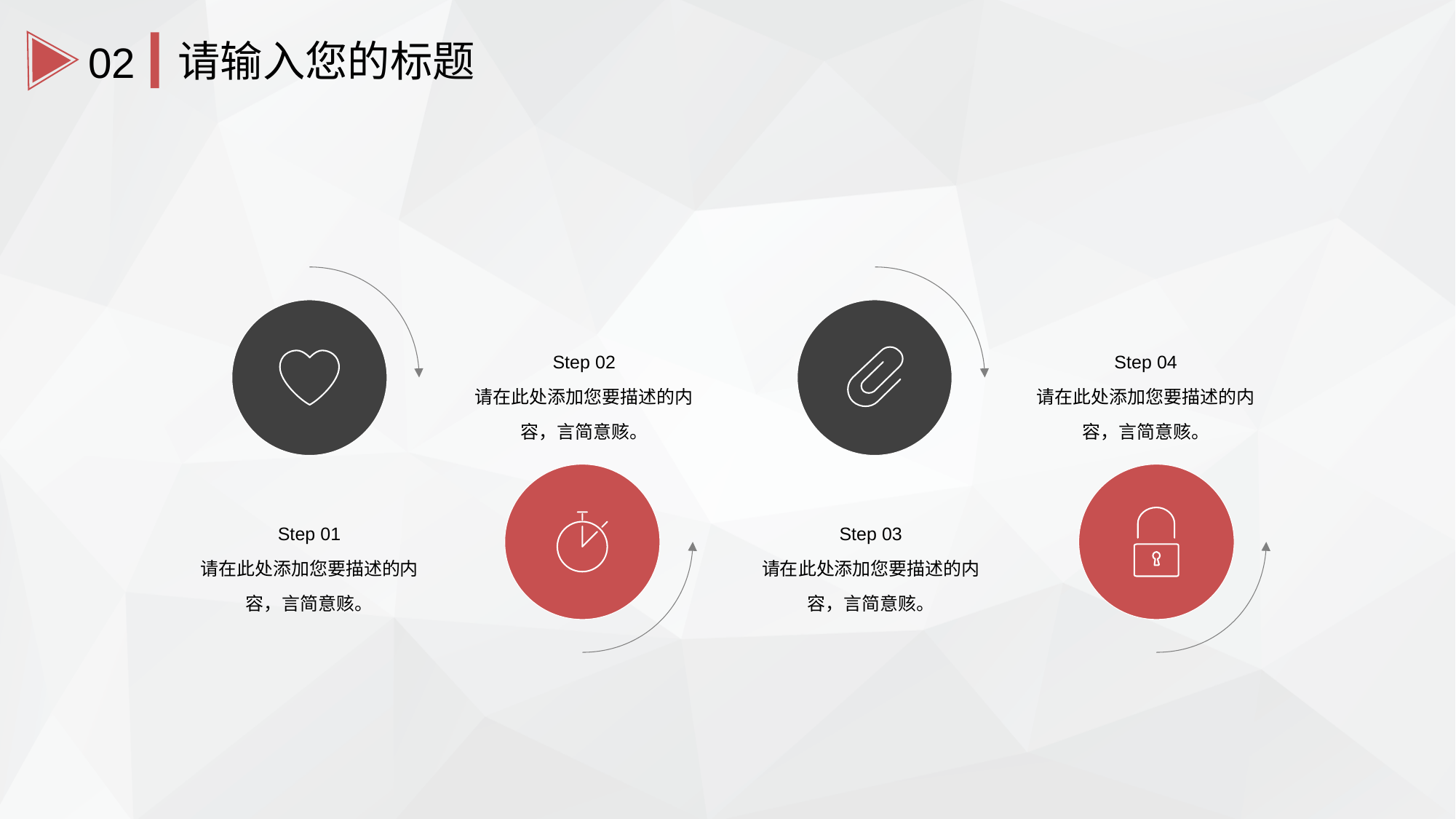

请输入您的标题
02

Step 02
请在此处添加您要描述的内容，言简意赅。
Step 04
请在此处添加您要描述的内容，言简意赅。

Step 01
请在此处添加您要描述的内容，言简意赅。
Step 03
请在此处添加您要描述的内容，言简意赅。